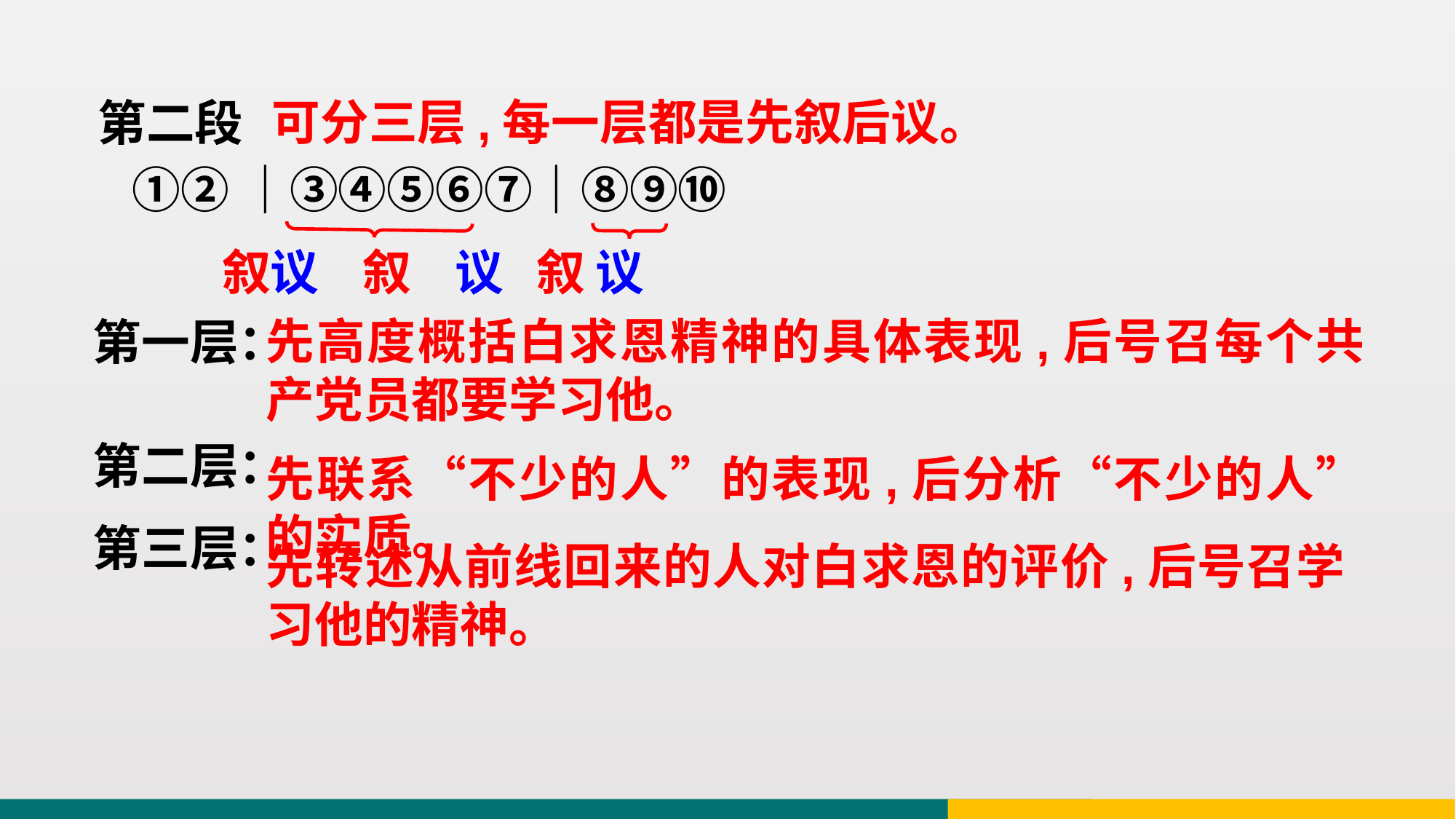

可分三层,每一层都是先叙后议。
第二段

①②｜③④⑤⑥⑦｜⑧⑨⑩

叙议    叙    议   叙 议
先高度概括白求恩精神的具体表现,后号召每个共产党员都要学习他。
第一层：

第二层：
第三层：
先联系“不少的人”的表现,后分析“不少的人”的实质。
先转述从前线回来的人对白求恩的评价,后号召学习他的精神。